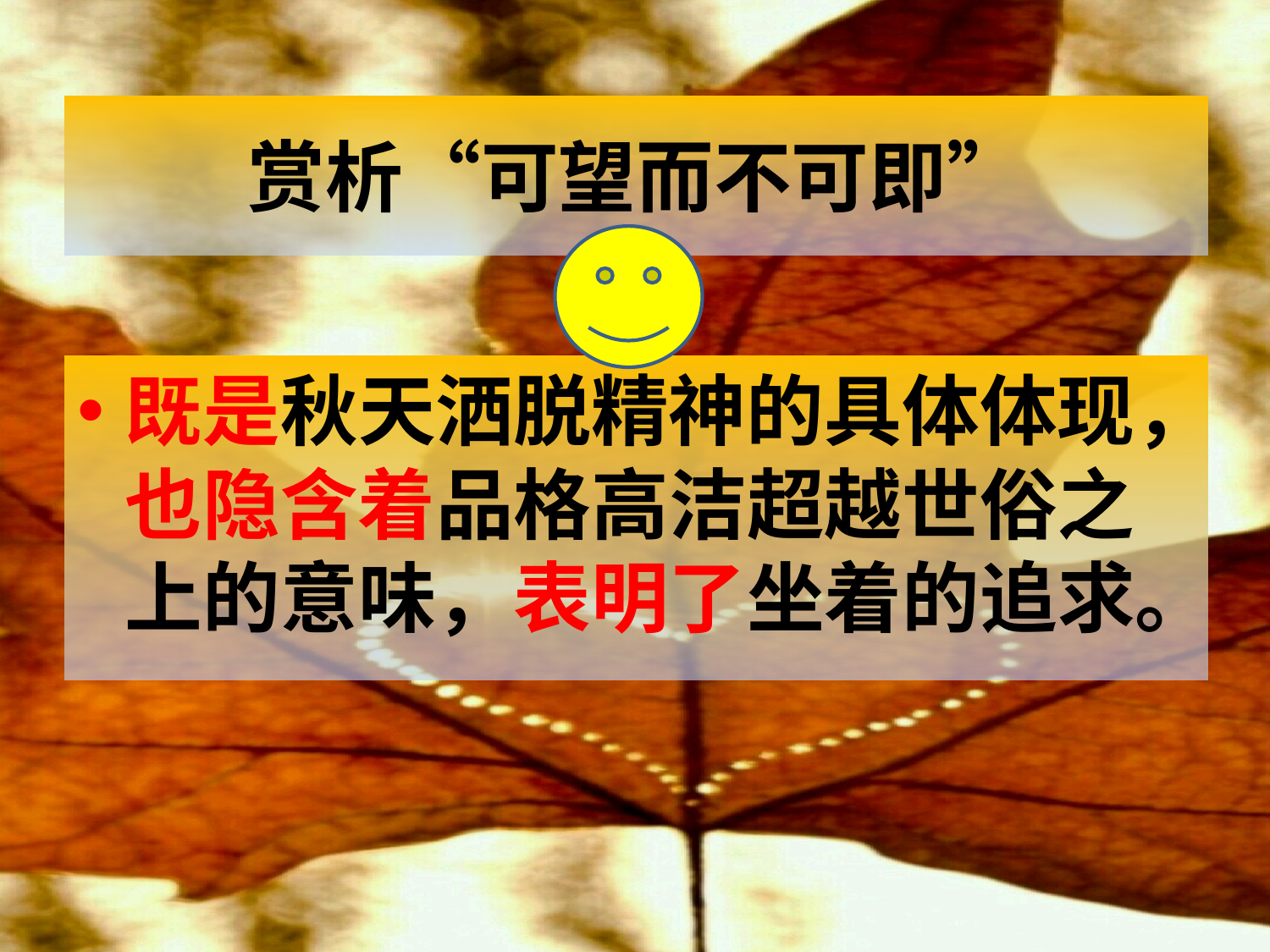

# 赏析“可望而不可即”

既是秋天洒脱精神的具体体现，也隐含着品格高洁超越世俗之上的意味，表明了坐着的追求。